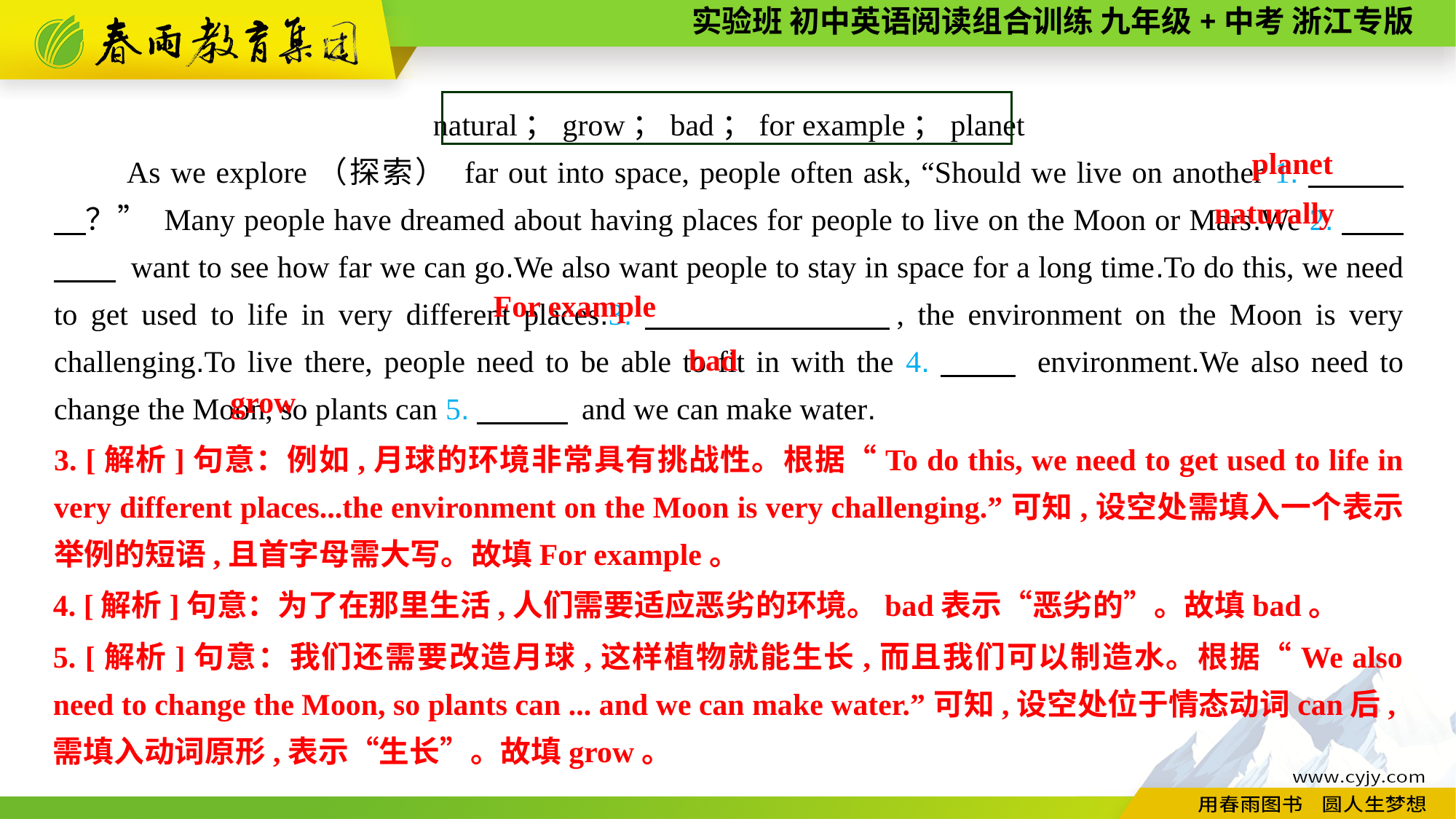

natural；grow；bad；for example；planet
As we explore（探索） far out into space, people often ask, “Should we live on another 1.　　　　？” Many people have dreamed about having places for people to live on the Moon or Mars.We 2.　　　　 want to see how far we can go.We also want people to stay in space for a long time.To do this, we need to get used to life in very different places.3.　　        　　, the environment on the Moon is very challenging.To live there, people need to be able to fit in with the 4.　　  environment.We also need to change the Moon, so plants can 5.　　　 and we can make water.

planet
naturally
For example
bad
grow
3. [解析]句意：例如,月球的环境非常具有挑战性。根据“To do this, we need to get used to life in very different places...the environment on the Moon is very challenging.”可知,设空处需填入一个表示举例的短语,且首字母需大写。故填For example。
4. [解析]句意：为了在那里生活,人们需要适应恶劣的环境。bad表示“恶劣的”。故填bad。
5. [解析]句意：我们还需要改造月球,这样植物就能生长,而且我们可以制造水。根据“We also need to change the Moon, so plants can ... and we can make water.”可知,设空处位于情态动词can后,需填入动词原形,表示“生长”。故填grow。